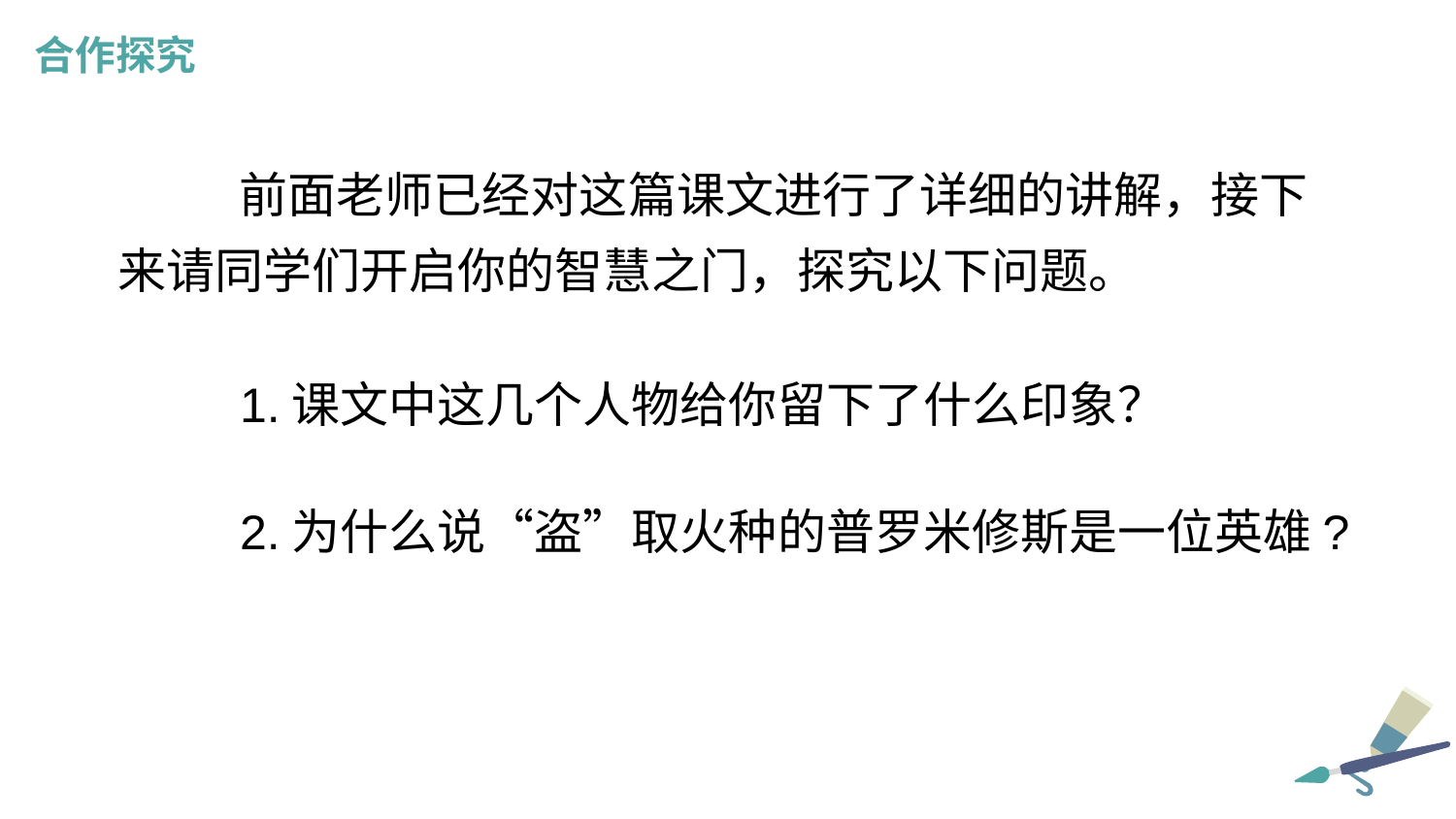

合作探究
前面老师已经对这篇课文进行了详细的讲解，接下来请同学们开启你的智慧之门，探究以下问题。
1.课文中这几个人物给你留下了什么印象？
2.为什么说“盗”取火种的普罗米修斯是一位英雄?